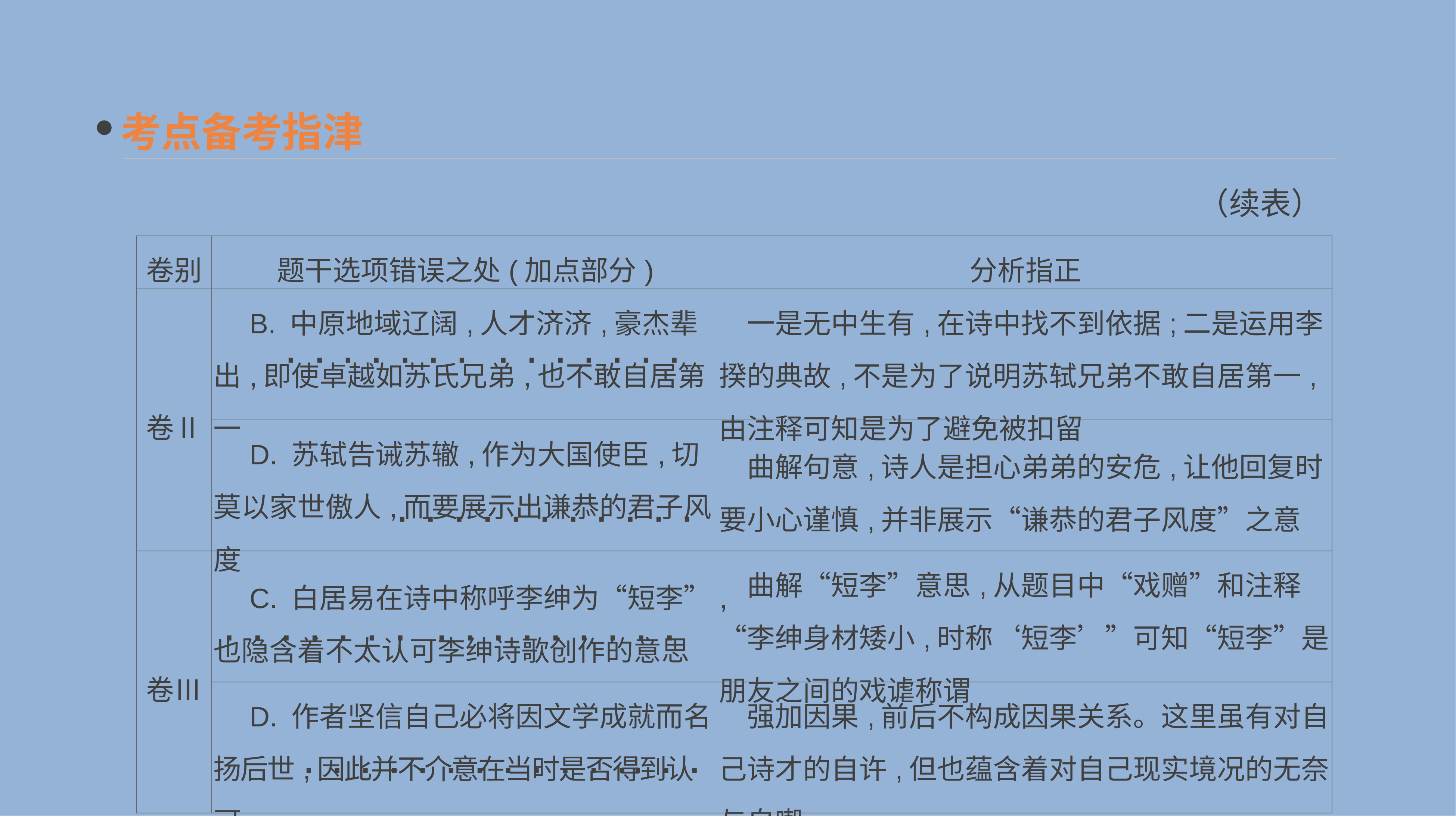

考点备考指津

（续表）
| 卷别 | 题干选项错误之处(加点部分) | 分析指正 |
| --- | --- | --- |
| 卷Ⅱ | B. 中原地域辽阔,人才济济,豪杰辈出,即使卓越如苏氏兄弟,也不敢自居第一 | 一是无中生有,在诗中找不到依据;二是运用李揆的典故,不是为了说明苏轼兄弟不敢自居第一,由注释可知是为了避免被扣留 |
|  | D. 苏轼告诫苏辙,作为大国使臣,切莫以家世傲人,而要展示出谦恭的君子风度 | 曲解句意,诗人是担心弟弟的安危,让他回复时要小心谨慎,并非展示“谦恭的君子风度”之意 |
| 卷Ⅲ | C. 白居易在诗中称呼李绅为“短李”,也隐含着不太认可李绅诗歌创作的意思 | 曲解“短李”意思,从题目中“戏赠”和注释“李绅身材矮小,时称‘短李’”可知“短李”是朋友之间的戏谑称谓 |
|  | D. 作者坚信自己必将因文学成就而名扬后世,因此并不介意在当时是否得到认可 | 强加因果,前后不构成因果关系。这里虽有对自己诗才的自许,但也蕴含着对自己现实境况的无奈与自嘲 |
· · · · · · ·  · · · · · · ·
 · · · · · · · · · · ·
· · · · · · ·  · · · · · · · · ·
· · · · · · · · · · · ·· · ·